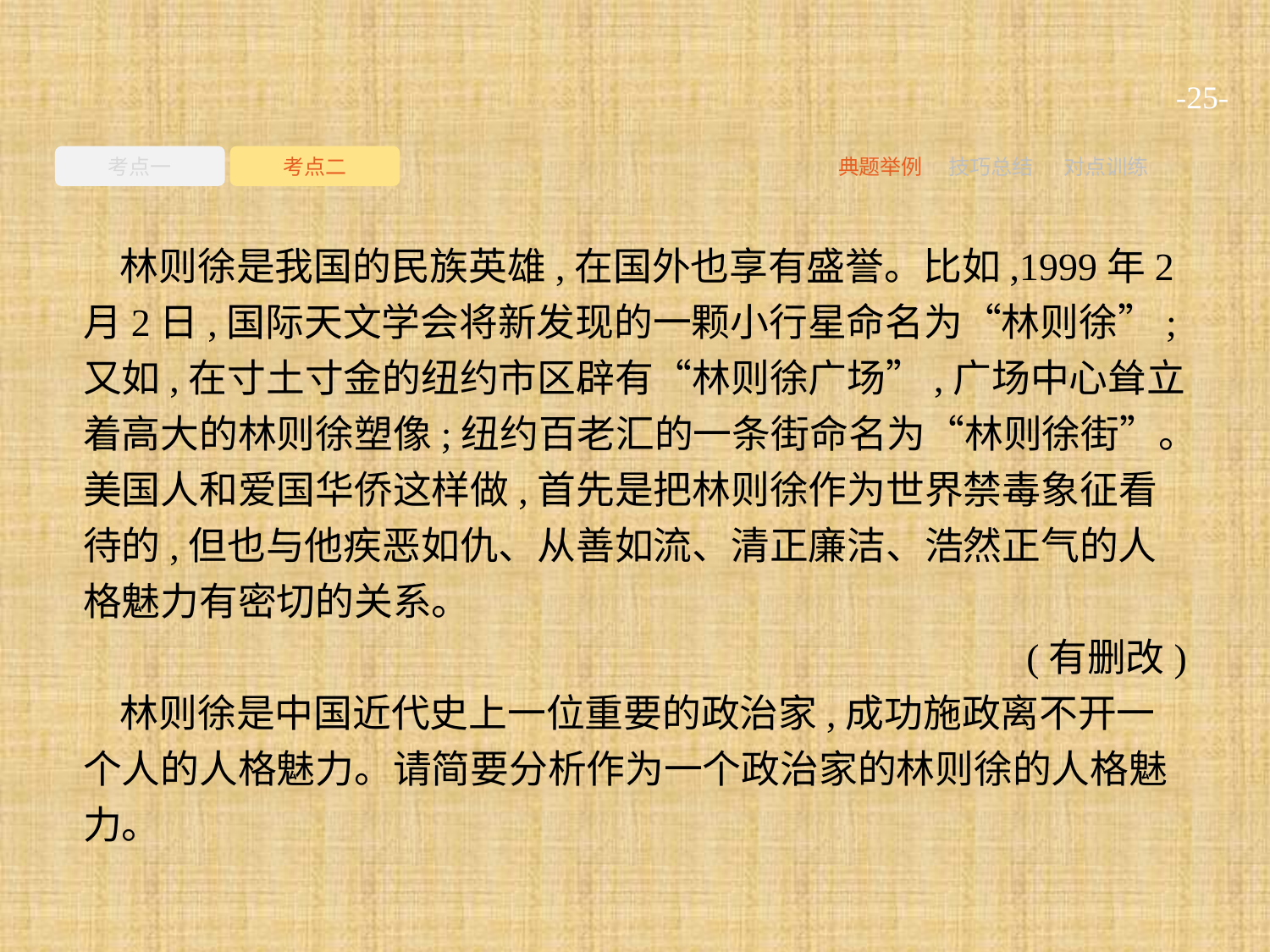

-25-
考点一
考点二
典题举例
技巧总结
对点训练
林则徐是我国的民族英雄,在国外也享有盛誉。比如,1999年2月2日,国际天文学会将新发现的一颗小行星命名为“林则徐”;又如,在寸土寸金的纽约市区辟有“林则徐广场”,广场中心耸立着高大的林则徐塑像;纽约百老汇的一条街命名为“林则徐街”。美国人和爱国华侨这样做,首先是把林则徐作为世界禁毒象征看待的,但也与他疾恶如仇、从善如流、清正廉洁、浩然正气的人格魅力有密切的关系。
(有删改)
林则徐是中国近代史上一位重要的政治家,成功施政离不开一个人的人格魅力。请简要分析作为一个政治家的林则徐的人格魅力。